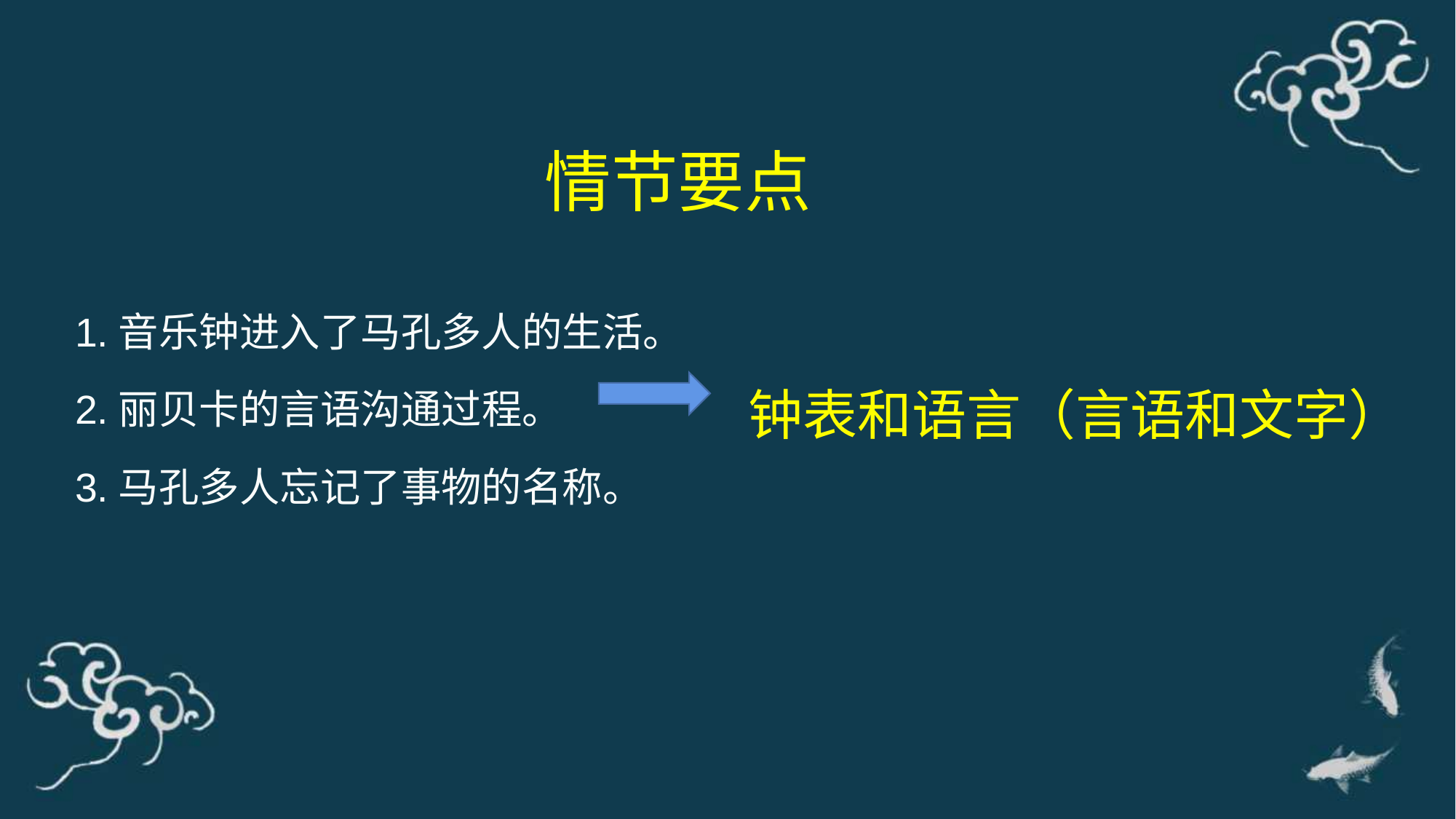

情节要点
1.音乐钟进入了马孔多人的生活。
2.丽贝卡的言语沟通过程。
3.马孔多人忘记了事物的名称。
钟表和语言（言语和文字）